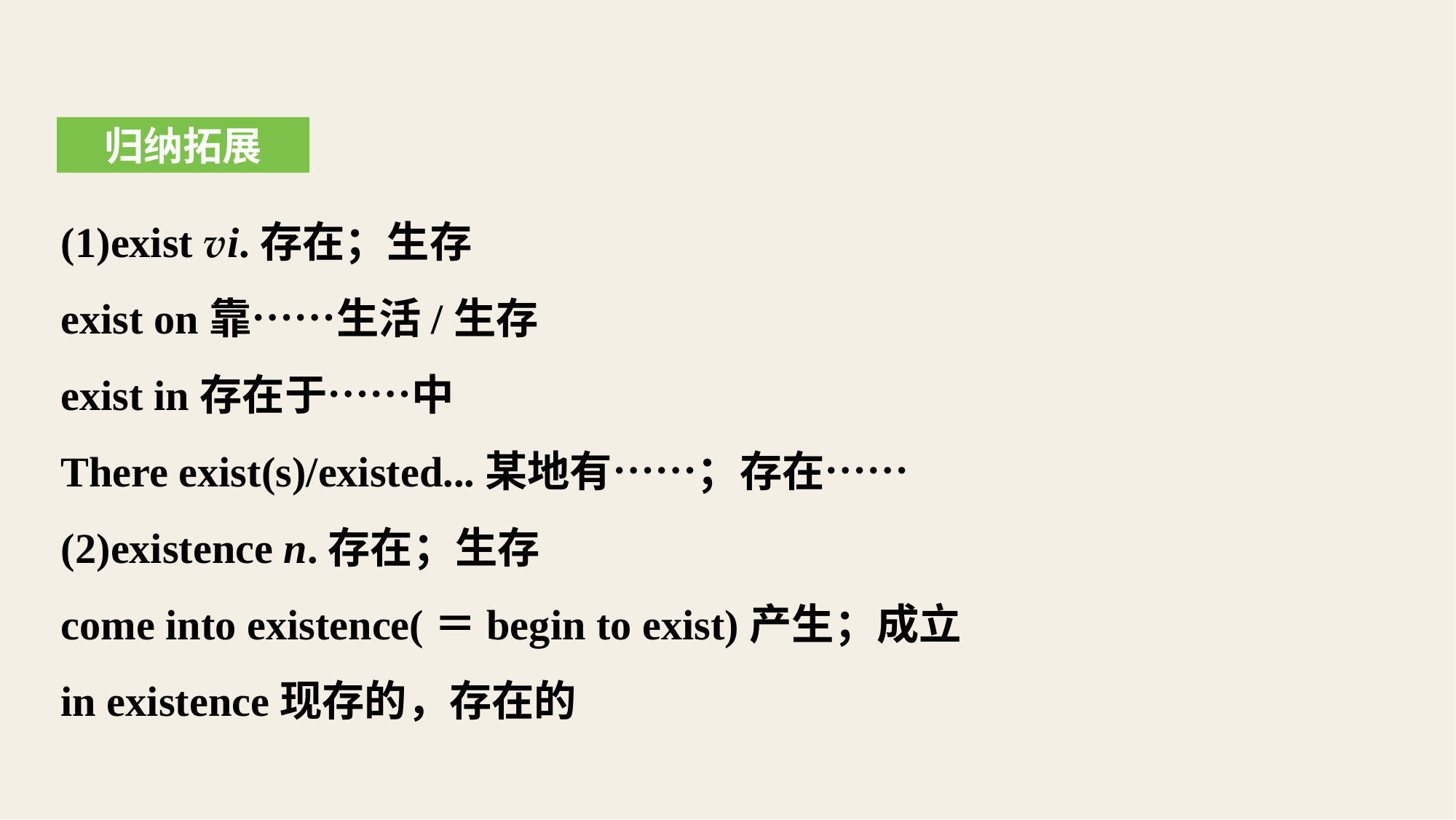

归纳拓展
(1)exist vi.存在；生存
exist on靠……生活/生存
exist in存在于……中
There exist(s)/existed...某地有……；存在……
(2)existence n.存在；生存
come into existence(＝begin to exist)产生；成立
in existence现存的，存在的